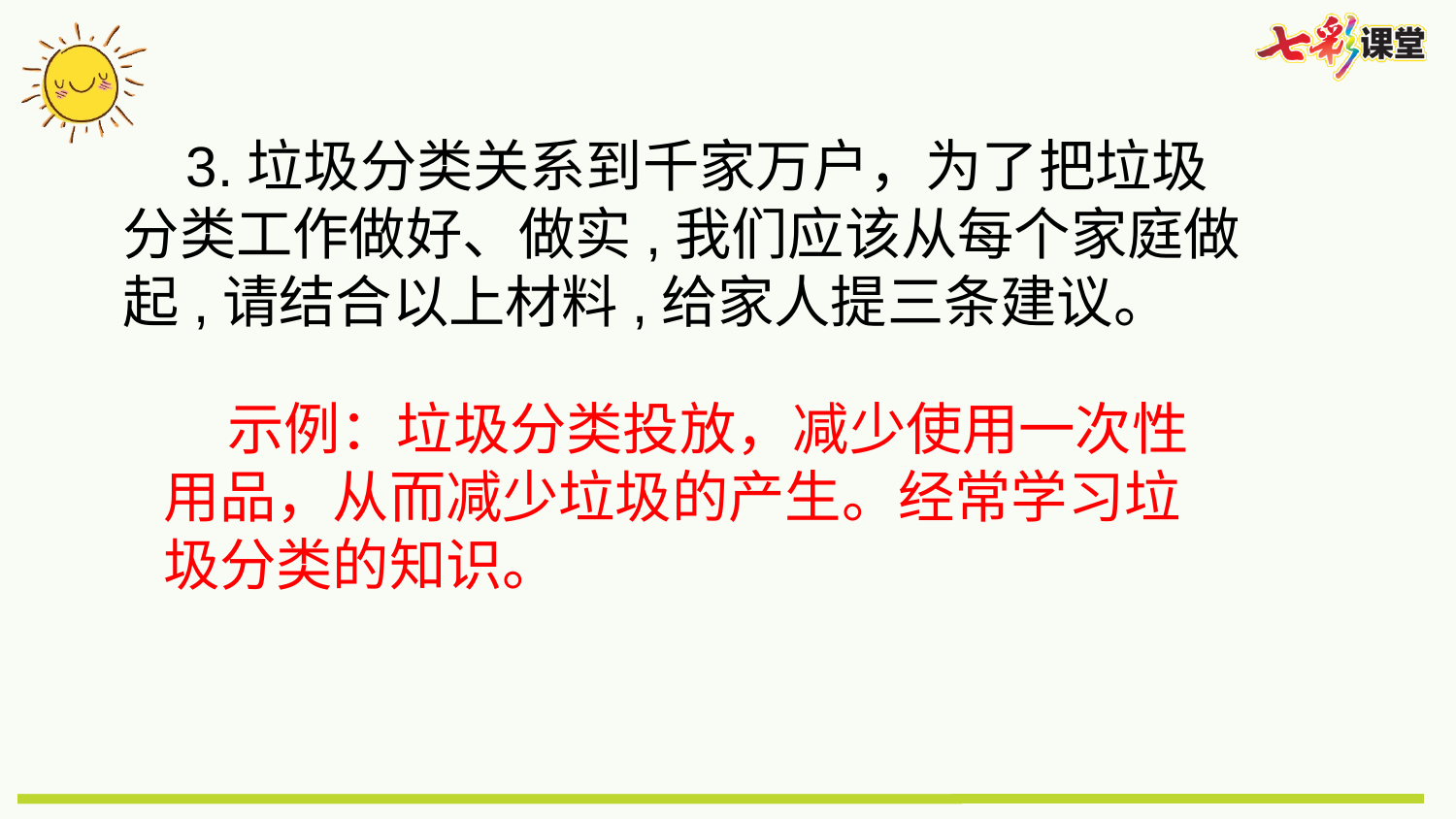

3.垃圾分类关系到千家万户，为了把垃圾分类工作做好、做实,我们应该从每个家庭做起,请结合以上材料,给家人提三条建议。
    示例：垃圾分类投放，减少使用一次性用品，从而减少垃圾的产生。经常学习垃圾分类的知识。